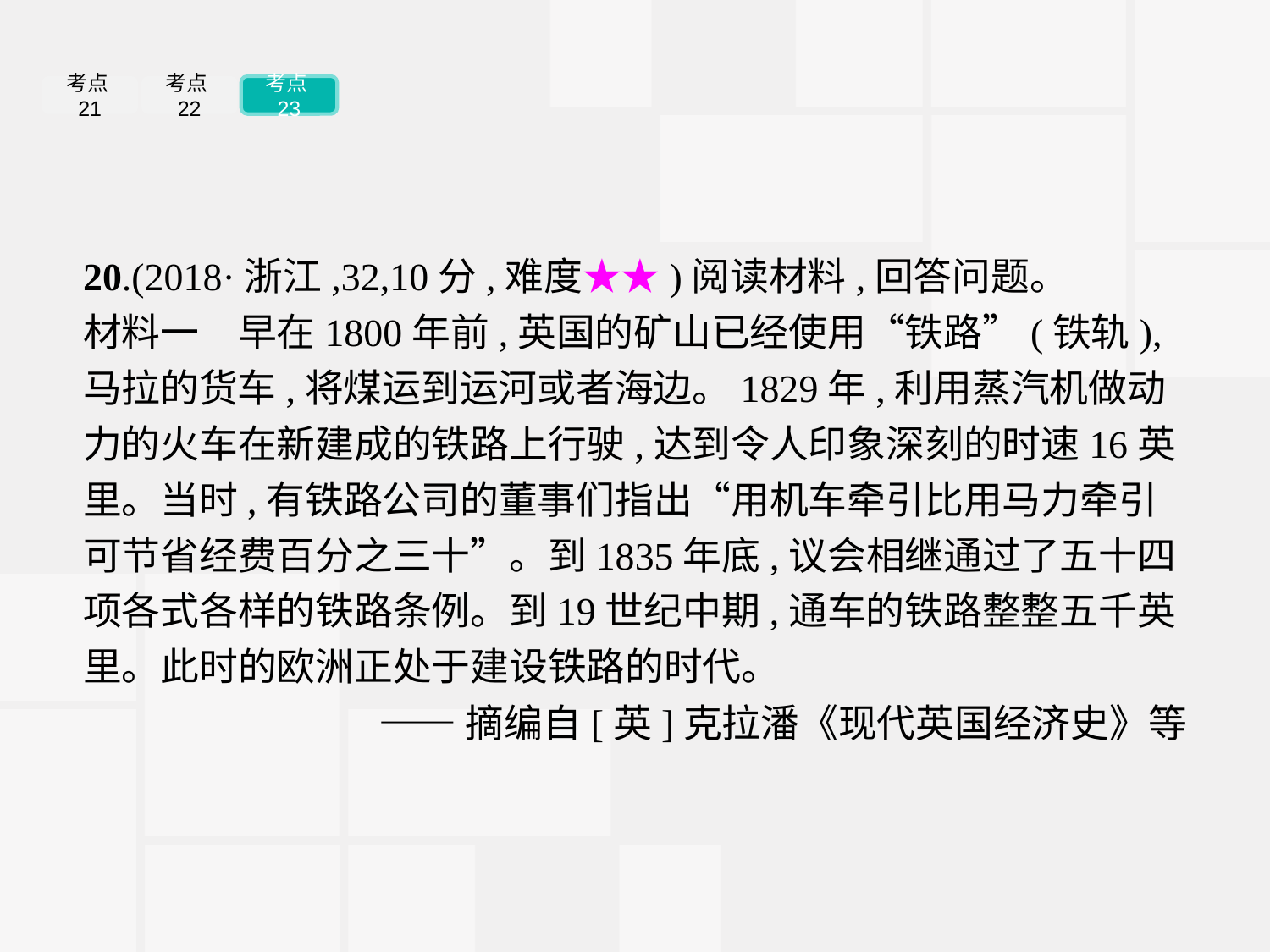

考点21
考点22
考点23
20.(2018·浙江,32,10分,难度★★)阅读材料,回答问题。
材料一　早在1800年前,英国的矿山已经使用“铁路”(铁轨),马拉的货车,将煤运到运河或者海边。1829年,利用蒸汽机做动力的火车在新建成的铁路上行驶,达到令人印象深刻的时速16英里。当时,有铁路公司的董事们指出“用机车牵引比用马力牵引可节省经费百分之三十”。到1835年底,议会相继通过了五十四项各式各样的铁路条例。到19世纪中期,通车的铁路整整五千英里。此时的欧洲正处于建设铁路的时代。
——摘编自[英]克拉潘《现代英国经济史》等